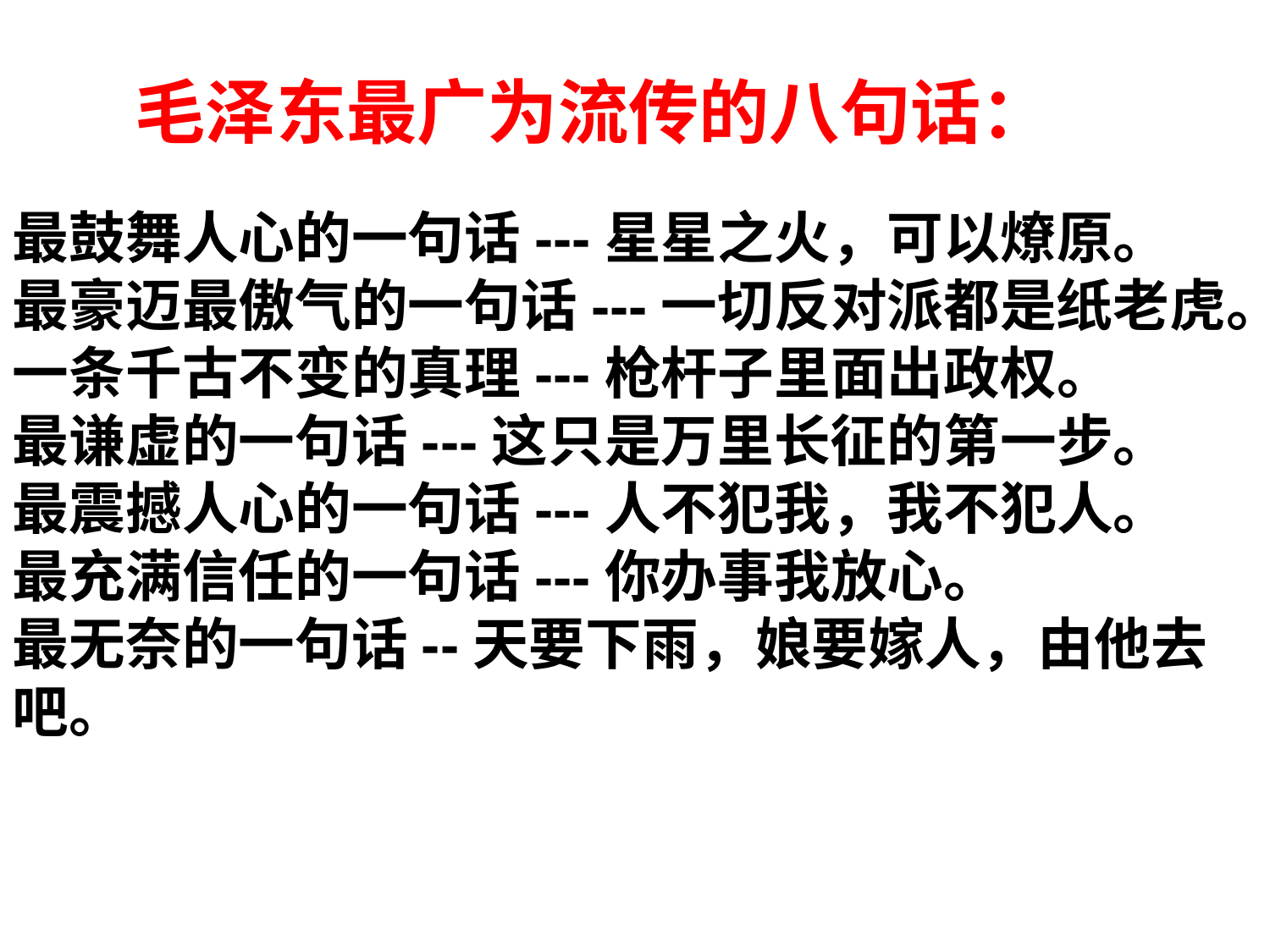

# 毛泽东最广为流传的八句话：
最鼓舞人心的一句话---星星之火，可以燎原。
最豪迈最傲气的一句话---一切反对派都是纸老虎。
一条千古不变的真理---枪杆子里面出政权。
最谦虚的一句话---这只是万里长征的第一步。
最震撼人心的一句话---人不犯我，我不犯人。
最充满信任的一句话---你办事我放心。
最无奈的一句话--天要下雨，娘要嫁人，由他去吧。